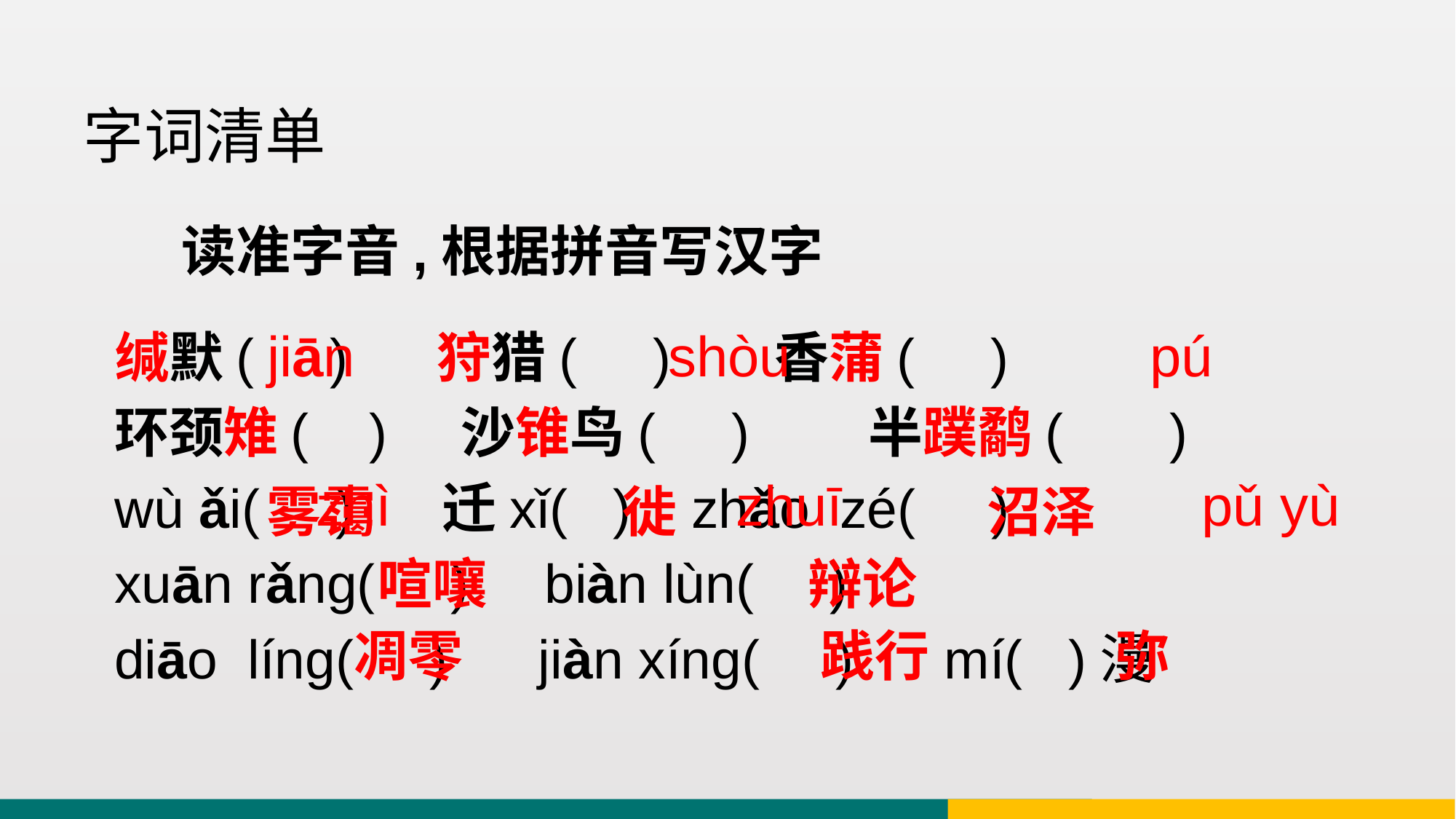

字词清单

读准字音,根据拼音写汉字
缄默(     )     狩猎(     )      香蒲(     )
环颈雉(    )    沙锥鸟(     )       半蹼鹬(       )
wù ǎi(     )     迁xǐ(   )    zhǎo  zé(     )
xuān rǎng(     )     biàn lùn(     )
diāo  líng(     )      jiàn xíng(     )      mí(   )漫
  jiān                    shòu                       pú
     zhì                      zhuī                       pǔ yù

雾霭                    徙                         沼泽
        喧嚷                          辩论
      凋零                             践行               弥